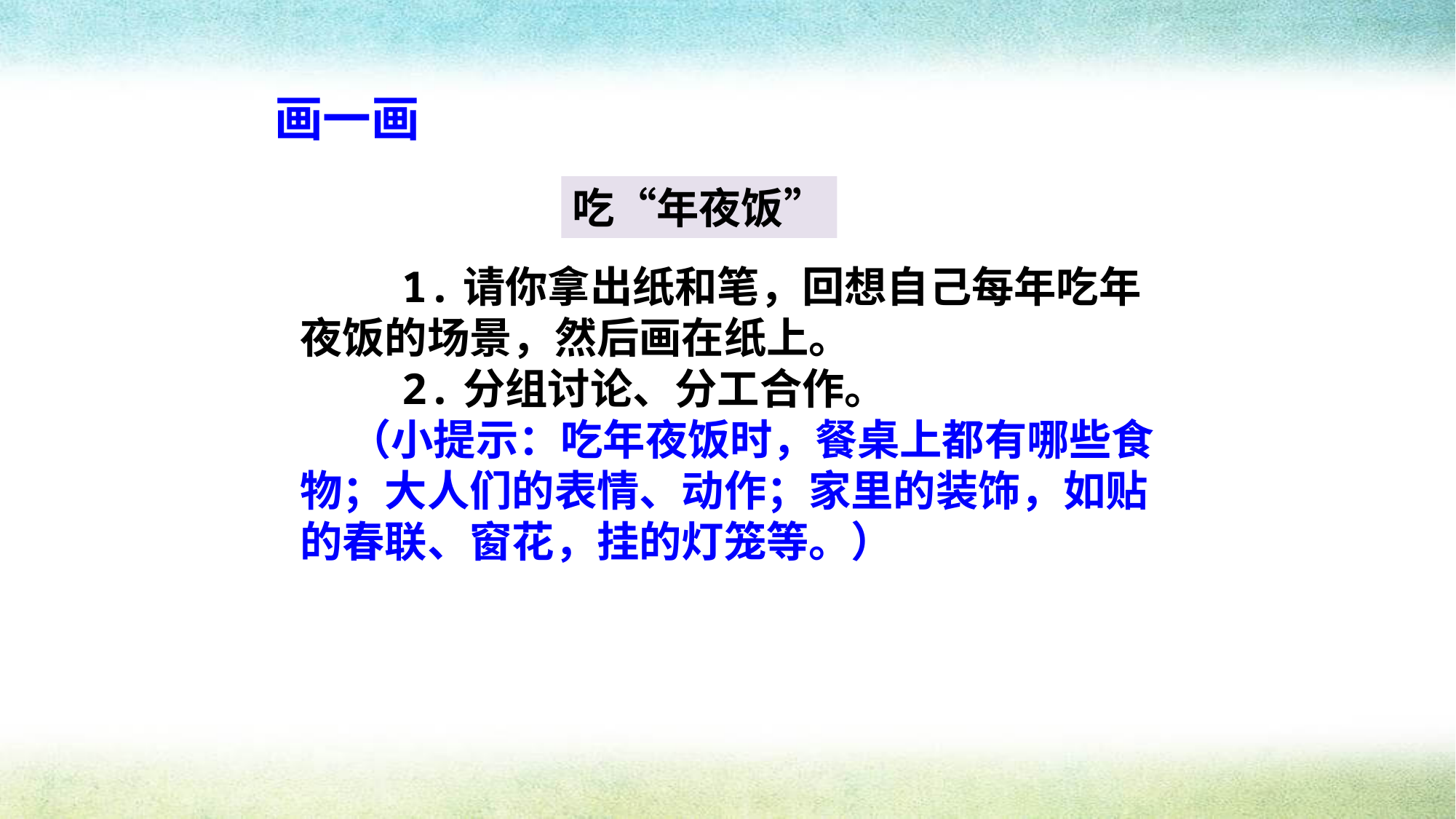

画一画
吃“年夜饭”
    1.请你拿出纸和笔，回想自己每年吃年夜饭的场景，然后画在纸上。
    2.分组讨论、分工合作。
    （小提示：吃年夜饭时，餐桌上都有哪些食物；大人们的表情、动作；家里的装饰，如贴的春联、窗花，挂的灯笼等。）